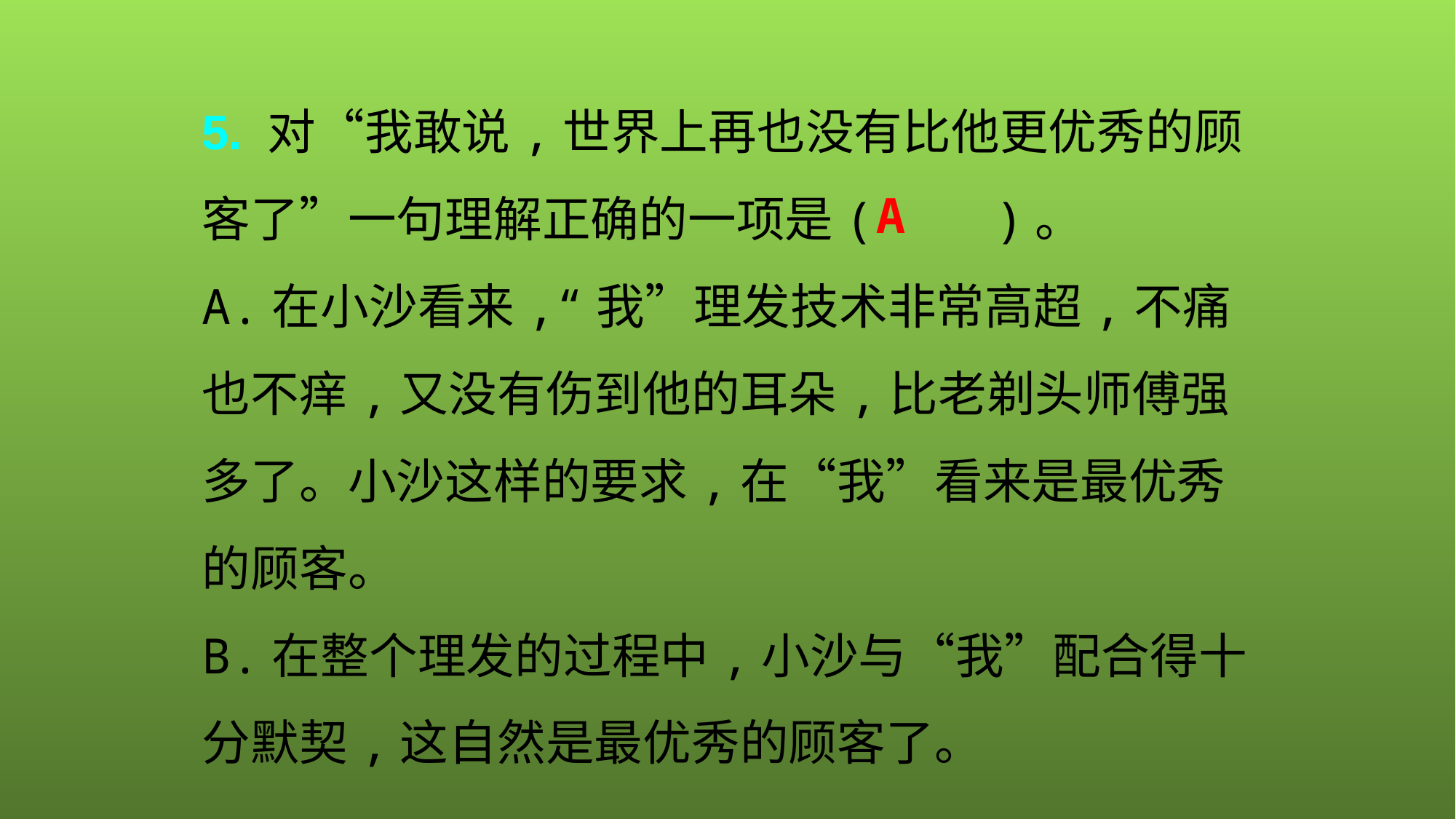

5. 对“我敢说,世界上再也没有比他更优秀的顾客了”一句理解正确的一项是(　　)。
A.在小沙看来,“我”理发技术非常高超,不痛也不痒,又没有伤到他的耳朵,比老剃头师傅强多了。小沙这样的要求,在“我”看来是最优秀的顾客。
B.在整个理发的过程中,小沙与“我”配合得十分默契,这自然是最优秀的顾客了。
A